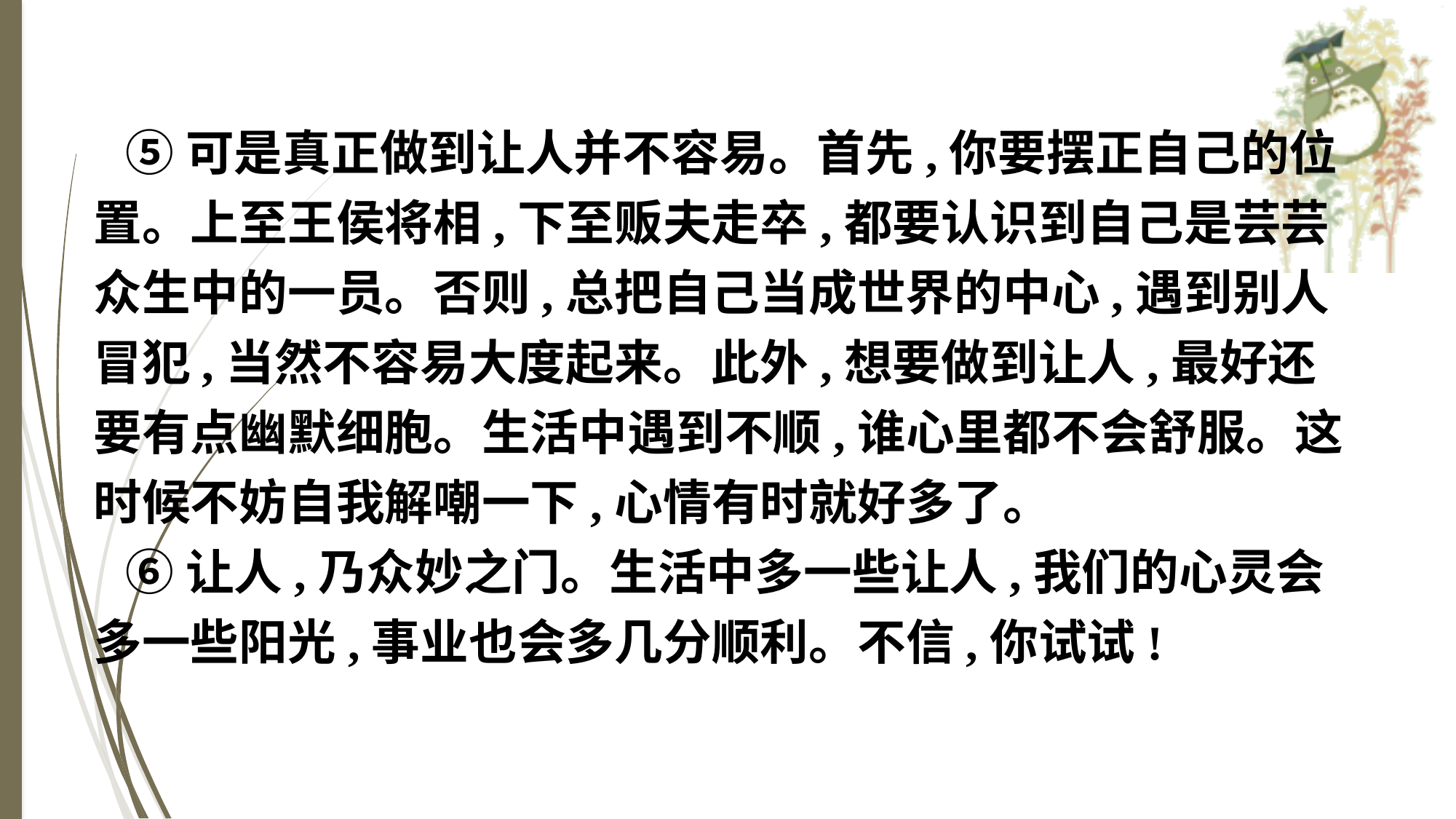

⑤可是真正做到让人并不容易。首先,你要摆正自己的位置。上至王侯将相,下至贩夫走卒,都要认识到自己是芸芸众生中的一员。否则,总把自己当成世界的中心,遇到别人冒犯,当然不容易大度起来。此外,想要做到让人,最好还要有点幽默细胞。生活中遇到不顺,谁心里都不会舒服。这时候不妨自我解嘲一下,心情有时就好多了。
⑥让人,乃众妙之门。生活中多一些让人,我们的心灵会多一些阳光,事业也会多几分顺利。不信,你试试!